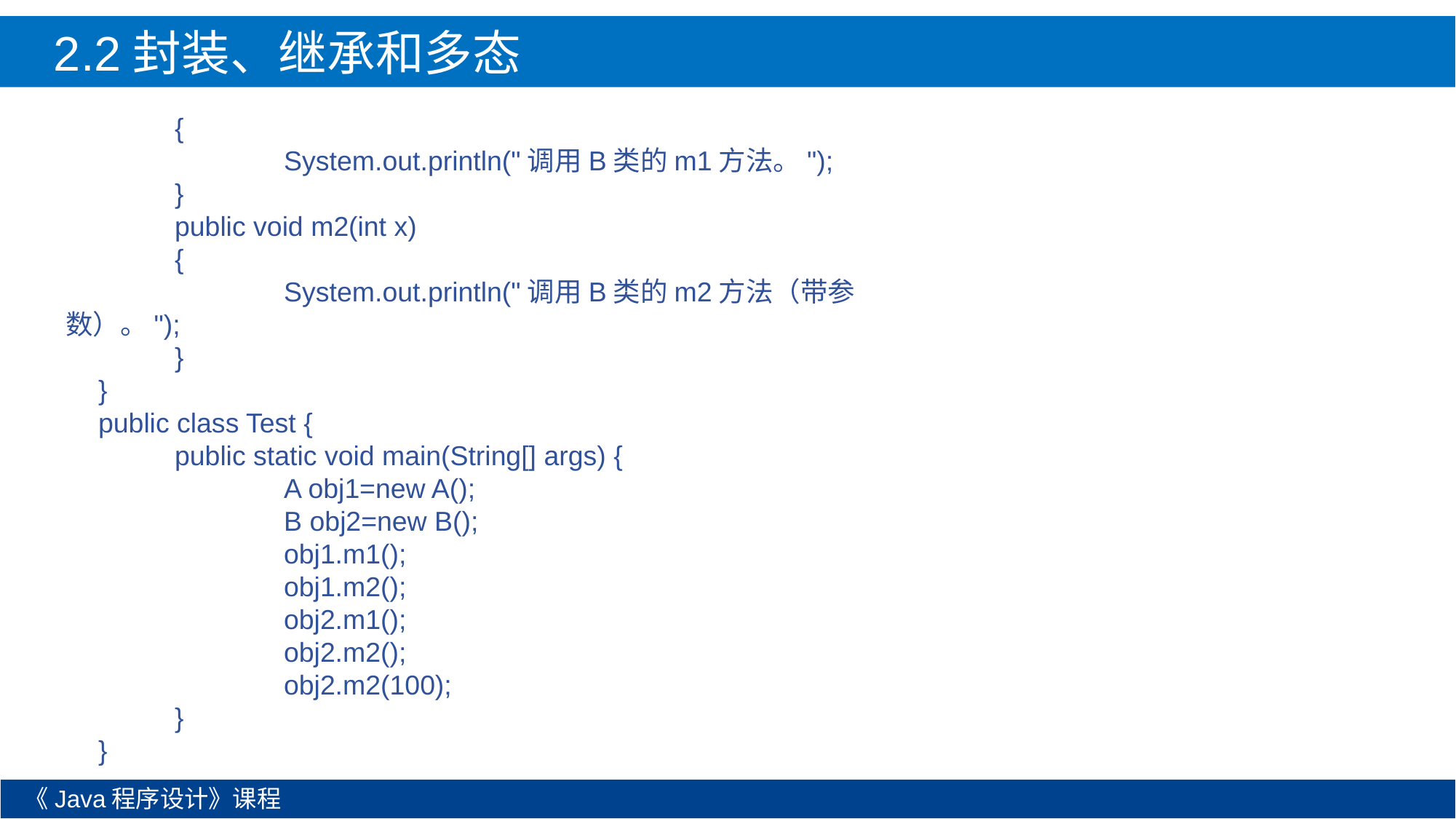

2.2封装、继承和多态
	{
		System.out.println("调用B类的m1方法。");
	}
	public void m2(int x)
	{
		System.out.println("调用B类的m2方法（带参数）。");
	}
}
public class Test {
	public static void main(String[] args) {
		A obj1=new A();
		B obj2=new B();
		obj1.m1();
		obj1.m2();
		obj2.m1();
		obj2.m2();
		obj2.m2(100);
	}
}
《Java程序设计》课程